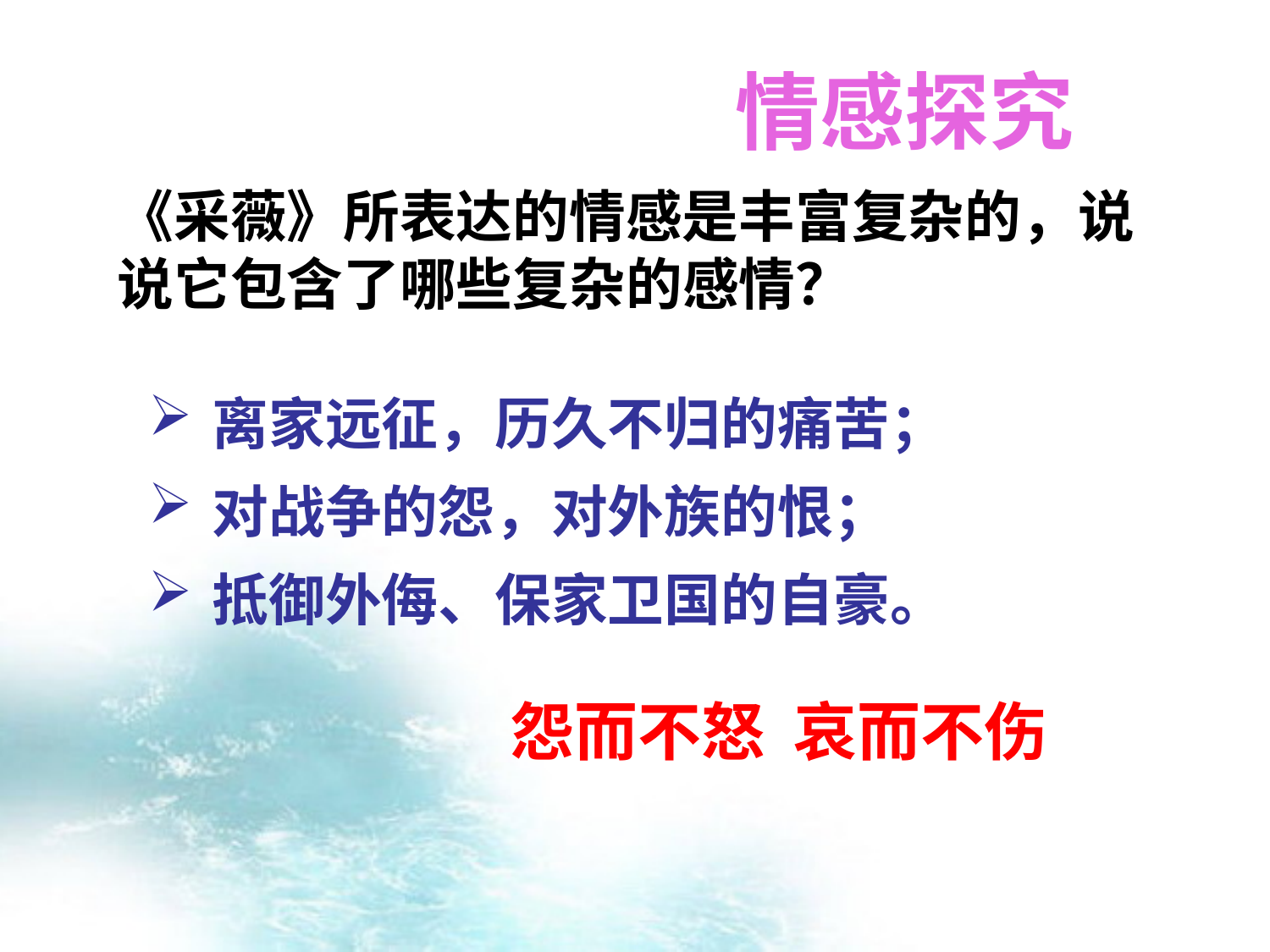

情感探究
《采薇》所表达的情感是丰富复杂的，说说它包含了哪些复杂的感情？
离家远征，历久不归的痛苦；
对战争的怨，对外族的恨；
抵御外侮、保家卫国的自豪。
怨而不怒  哀而不伤